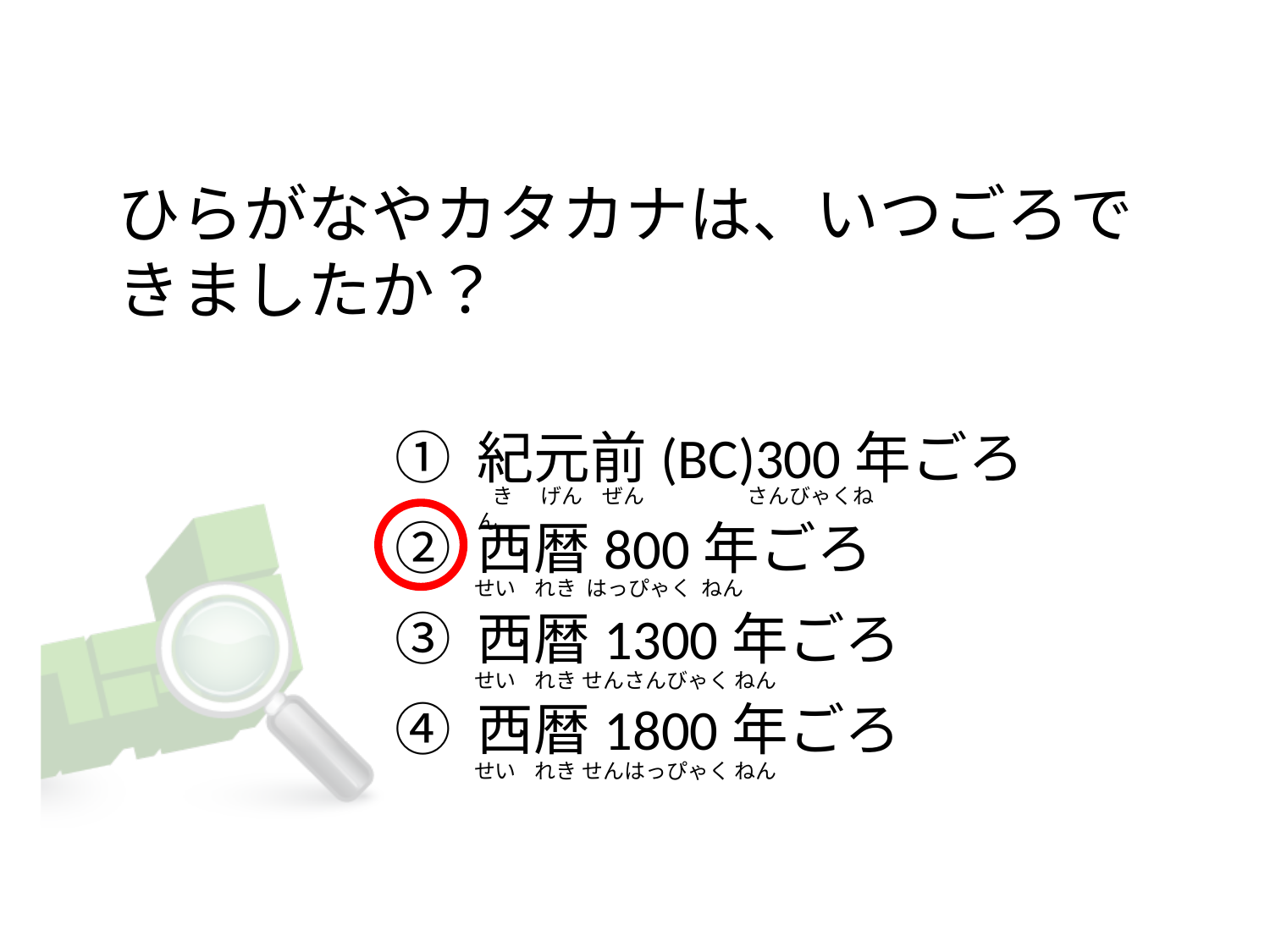

# ひらがなやカタカナは、いつごろできましたか？
① 紀元前(BC)300年ごろ
② 西暦800年ごろ
③ 西暦1300年ごろ
④ 西暦1800年ごろ
  き      げん    ぜん                      さんびゃくねん

せい    れき  はっぴゃく  ねん
せい    れき せんさんびゃく ねん
せい    れき せんはっぴゃく ねん